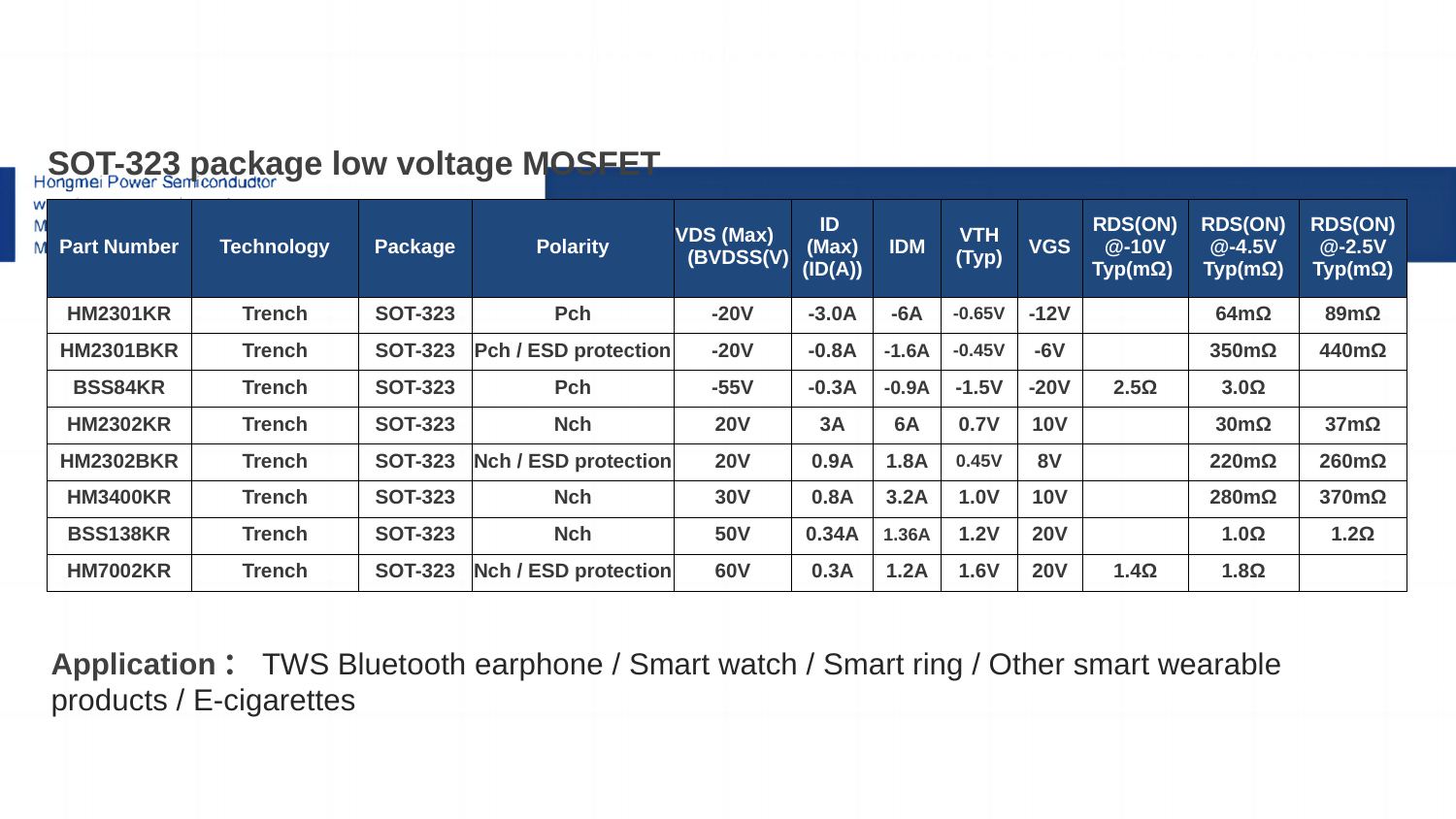

Ultra-weight Ultra-thin package low voltage MOSFET
| SOT-323 package low voltage MOSFET |  |  |  |  |  |  |  |  |  |  |  |
| --- | --- | --- | --- | --- | --- | --- | --- | --- | --- | --- | --- |
| Part Number | Technology | Package | Polarity | VDS (Max) (BVDSS(V) | ID (Max) (ID(A)) | IDM | VTH (Typ) | VGS | RDS(ON) @-10V Typ(mΩ) | RDS(ON) @-4.5V Typ(mΩ) | RDS(ON) @-2.5V Typ(mΩ) |
| HM2301KR | Trench | SOT-323 | Pch | -20V | -3.0A | -6A | -0.65V | -12V |  | 64mΩ | 89mΩ |
| HM2301BKR | Trench | SOT-323 | Pch / ESD protection | -20V | -0.8A | -1.6A | -0.45V | -6V |  | 350mΩ | 440mΩ |
| BSS84KR | Trench | SOT-323 | Pch | -55V | -0.3A | -0.9A | -1.5V | -20V | 2.5Ω | 3.0Ω |  |
| HM2302KR | Trench | SOT-323 | Nch | 20V | 3A | 6A | 0.7V | 10V |  | 30mΩ | 37mΩ |
| HM2302BKR | Trench | SOT-323 | Nch / ESD protection | 20V | 0.9A | 1.8A | 0.45V | 8V |  | 220mΩ | 260mΩ |
| HM3400KR | Trench | SOT-323 | Nch | 30V | 0.8A | 3.2A | 1.0V | 10V |  | 280mΩ | 370mΩ |
| BSS138KR | Trench | SOT-323 | Nch | 50V | 0.34A | 1.36A | 1.2V | 20V |  | 1.0Ω | 1.2Ω |
| HM7002KR | Trench | SOT-323 | Nch / ESD protection | 60V | 0.3A | 1.2A | 1.6V | 20V | 1.4Ω | 1.8Ω |  |
# 8-3
1.Sic二极管/GaN FET/IGBT单管
Application：TWS Bluetooth earphone / Smart watch / Smart ring / Other smart wearable products / E-cigarettes